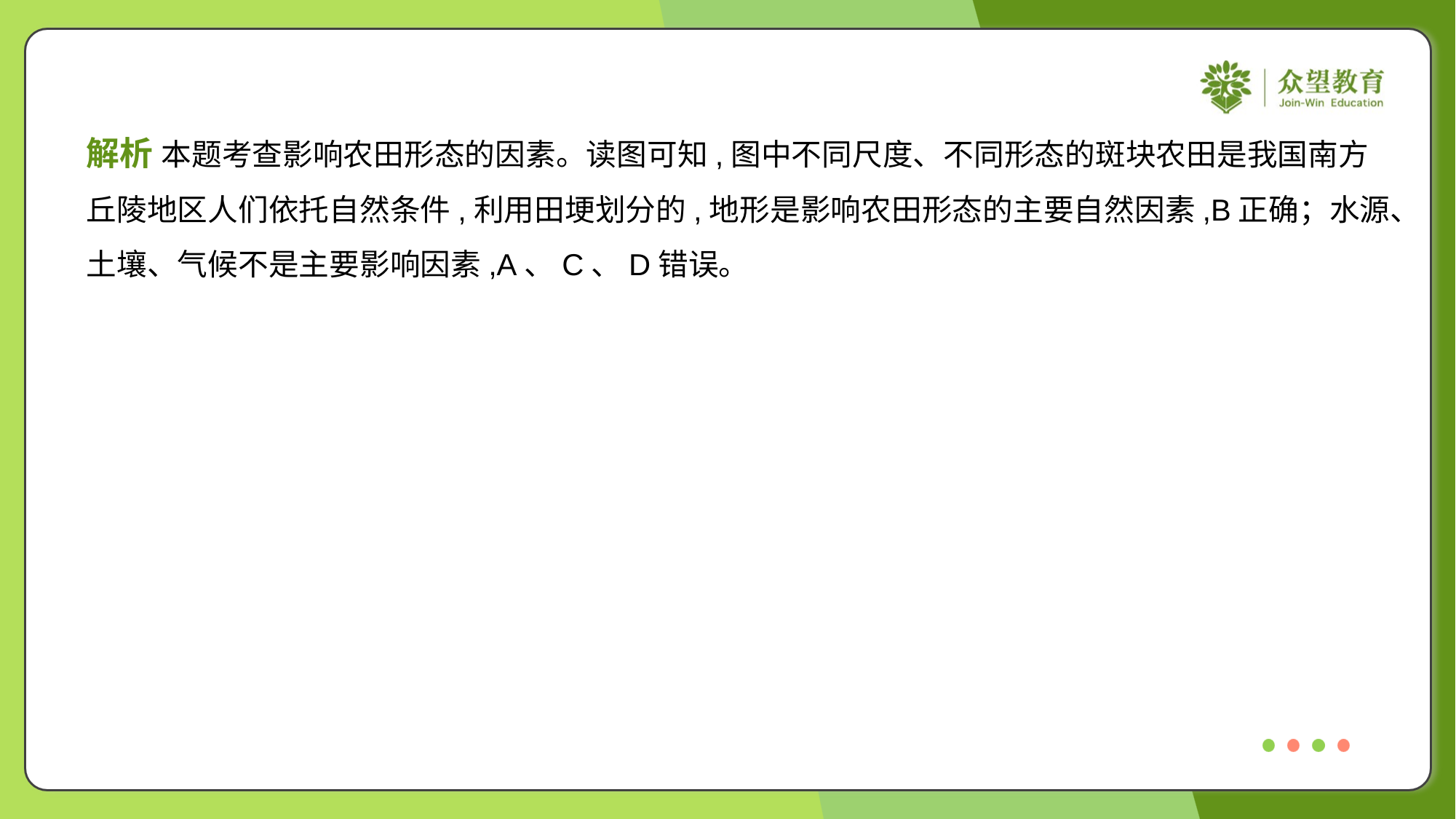

解析 本题考查影响农田形态的因素。读图可知,图中不同尺度、不同形态的斑块农田是我国南方
丘陵地区人们依托自然条件,利用田埂划分的,地形是影响农田形态的主要自然因素,B正确；水源、
土壤、气候不是主要影响因素,A、C、D错误。